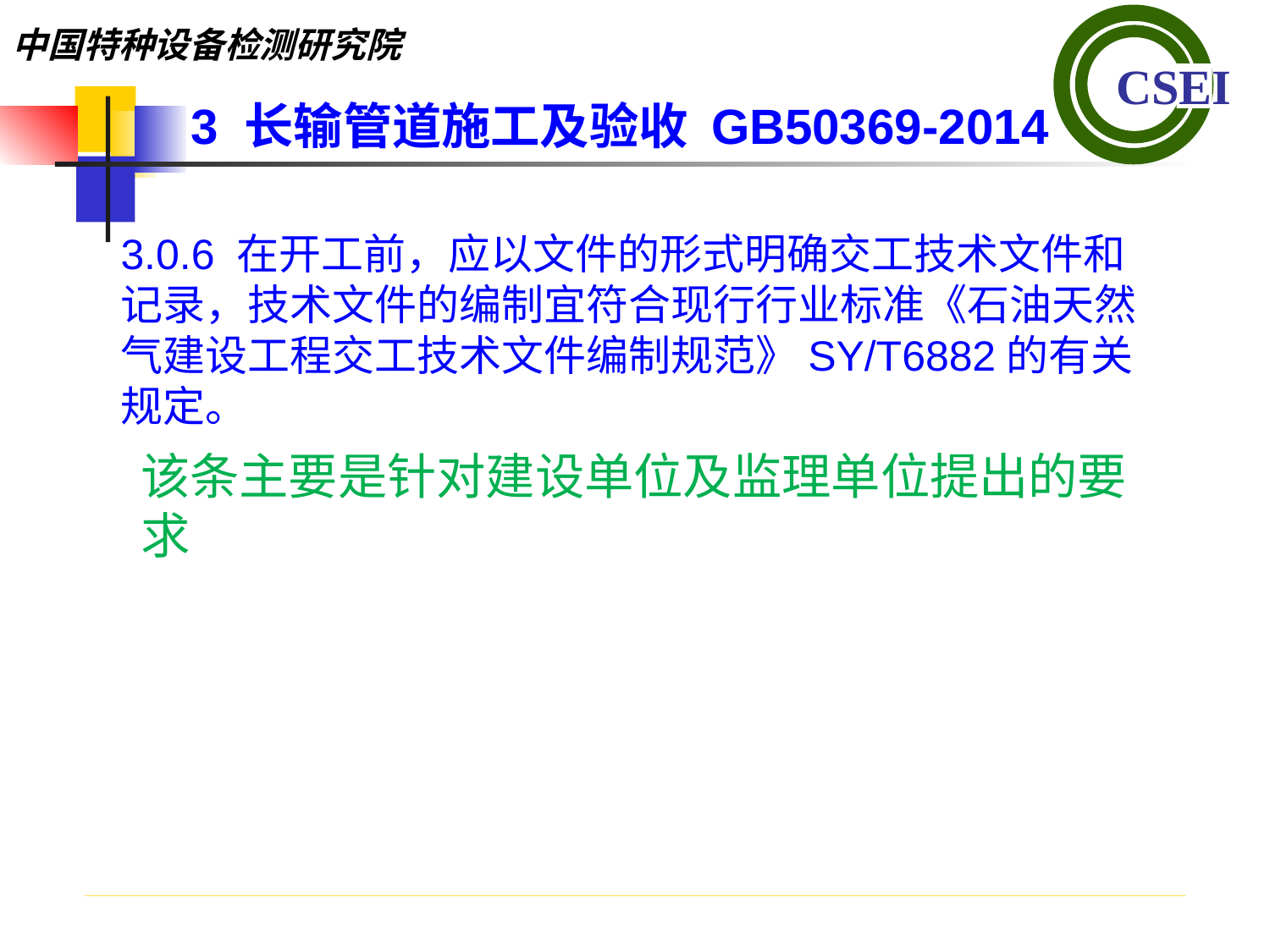

3 长输管道施工及验收 GB50369-2014
3.0.6 在开工前，应以文件的形式明确交工技术文件和记录，技术文件的编制宜符合现行行业标准《石油天然气建设工程交工技术文件编制规范》SY/T6882的有关规定。
该条主要是针对建设单位及监理单位提出的要求